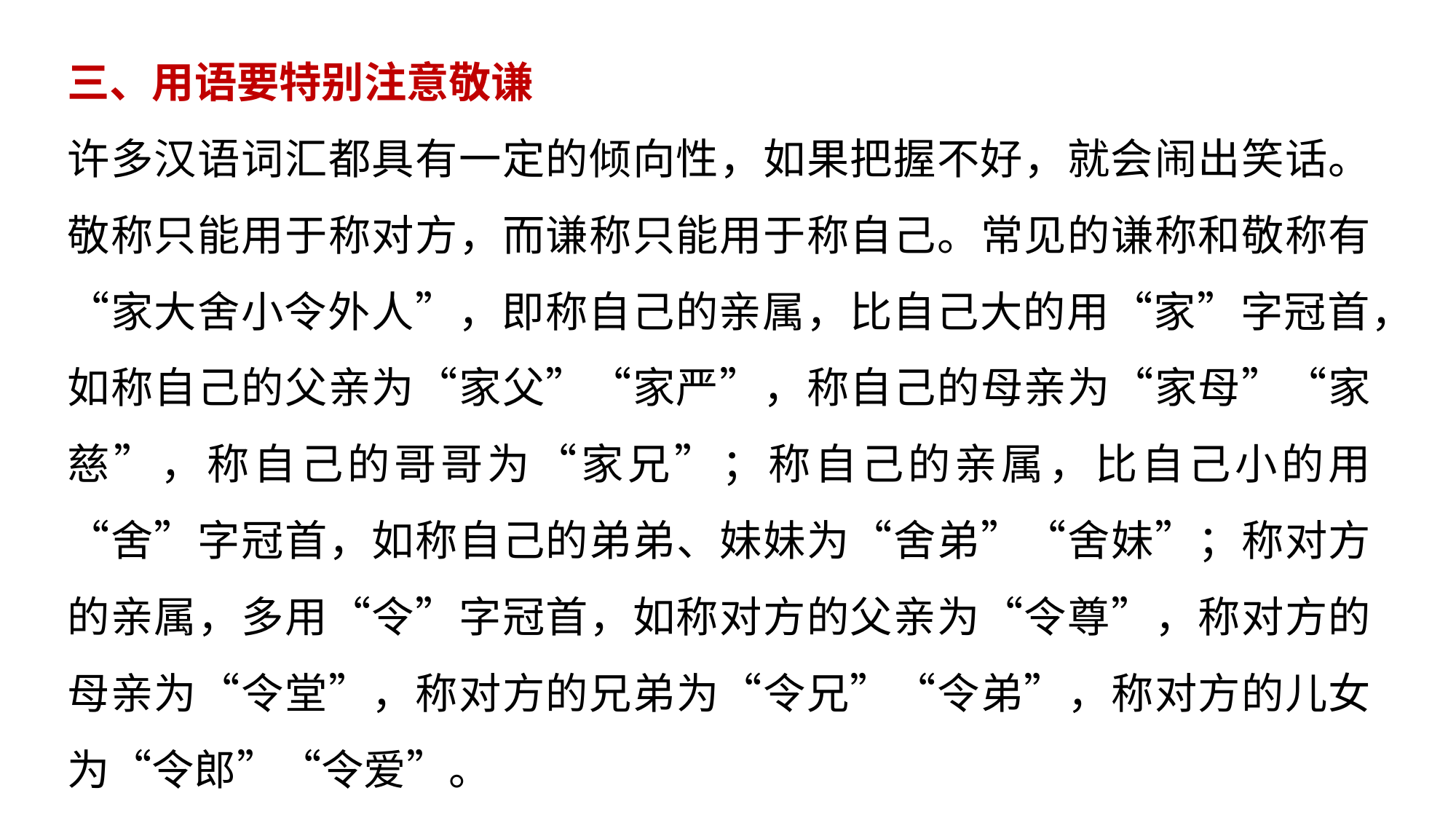

三、用语要特别注意敬谦
许多汉语词汇都具有一定的倾向性，如果把握不好，就会闹出笑话。敬称只能用于称对方，而谦称只能用于称自己。常见的谦称和敬称有“家大舍小令外人”，即称自己的亲属，比自己大的用“家”字冠首，如称自己的父亲为“家父”“家严”，称自己的母亲为“家母”“家慈”，称自己的哥哥为“家兄”；称自己的亲属，比自己小的用“舍”字冠首，如称自己的弟弟、妹妹为“舍弟”“舍妹”；称对方的亲属，多用“令”字冠首，如称对方的父亲为“令尊”，称对方的母亲为“令堂”，称对方的兄弟为“令兄”“令弟”，称对方的儿女为“令郎”“令爱”。